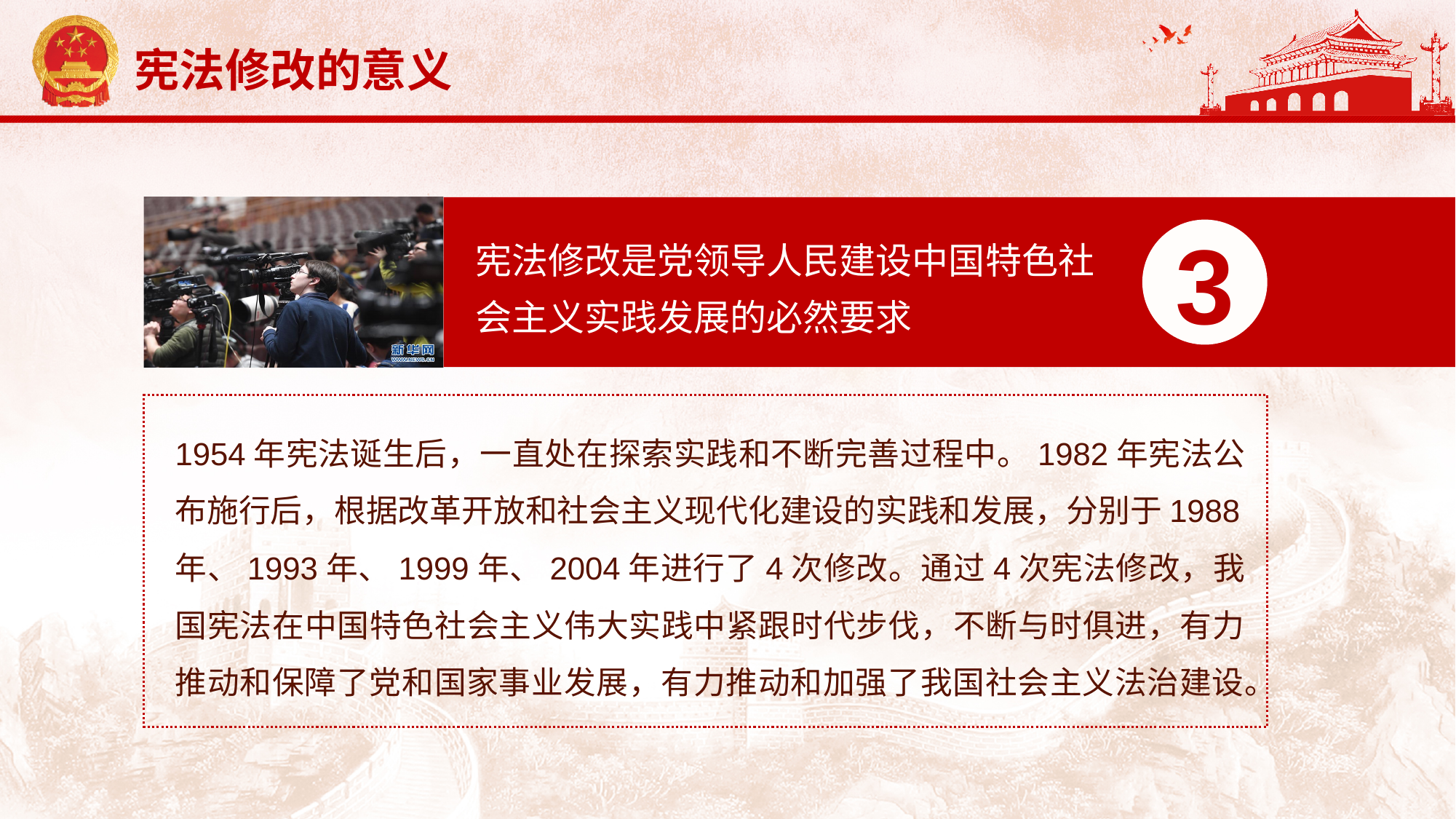

延迟符

宪法修改是党领导人民建设中国特色社会主义实践发展的必然要求
3

1954年宪法诞生后，一直处在探索实践和不断完善过程中。1982年宪法公布施行后，根据改革开放和社会主义现代化建设的实践和发展，分别于1988年、1993年、1999年、2004年进行了4次修改。通过4次宪法修改，我国宪法在中国特色社会主义伟大实践中紧跟时代步伐，不断与时俱进，有力推动和保障了党和国家事业发展，有力推动和加强了我国社会主义法治建设。